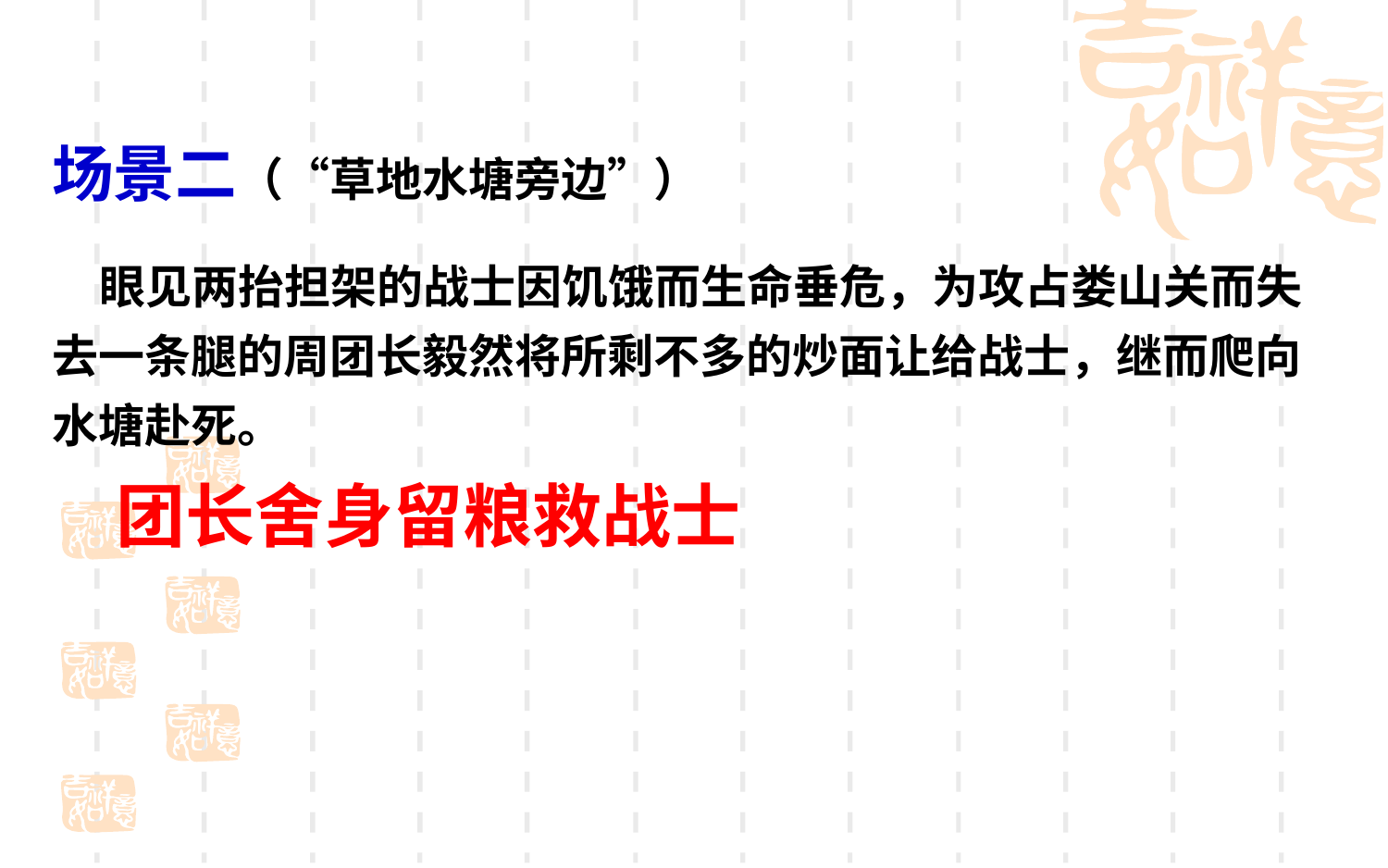

场景二（“草地水塘旁边”）
     眼见两抬担架的战士因饥饿而生命垂危，为攻占娄山关而失去一条腿的周团长毅然将所剩不多的炒面让给战士，继而爬向水塘赴死。
   团长舍身留粮救战士